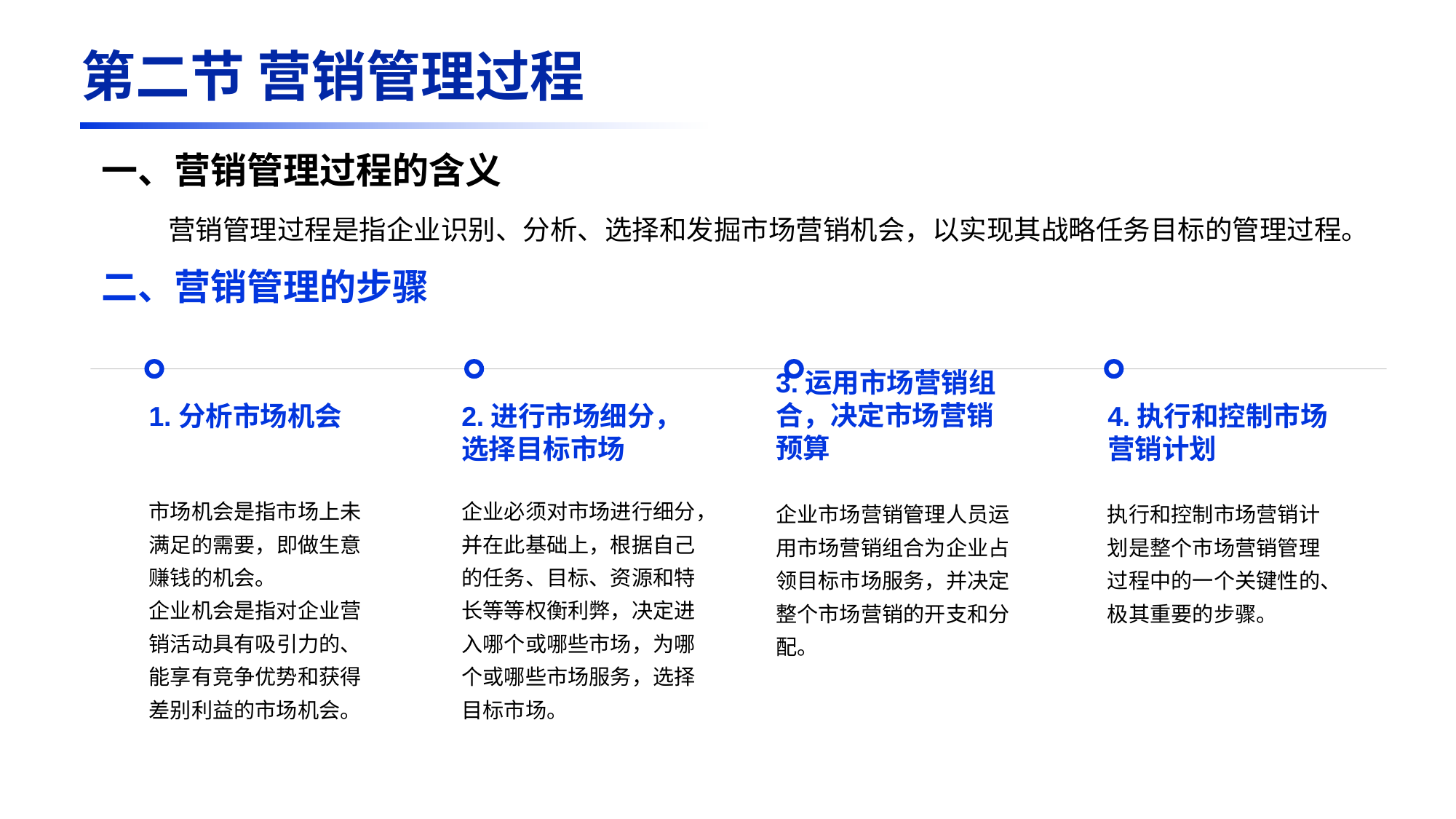

第二节 营销管理过程
一、营销管理过程的含义
二、营销管理的步骤
营销管理过程是指企业识别、分析、选择和发掘市场营销机会，以实现其战略任务目标的管理过程。

1.分析市场机会
市场机会是指市场上未满足的需要，即做生意赚钱的机会。
企业机会是指对企业营销活动具有吸引力的、能享有竞争优势和获得差别利益的市场机会。

2.进行市场细分，选择目标市场
企业必须对市场进行细分，并在此基础上，根据自己的任务、目标、资源和特长等等权衡利弊，决定进入哪个或哪些市场，为哪个或哪些市场服务，选择目标市场。

3.运用市场营销组合，决定市场营销预算
企业市场营销管理人员运用市场营销组合为企业占领目标市场服务，并决定整个市场营销的开支和分配。

4.执行和控制市场营销计划
执行和控制市场营销计划是整个市场营销管理过程中的一个关键性的、极其重要的步骤。